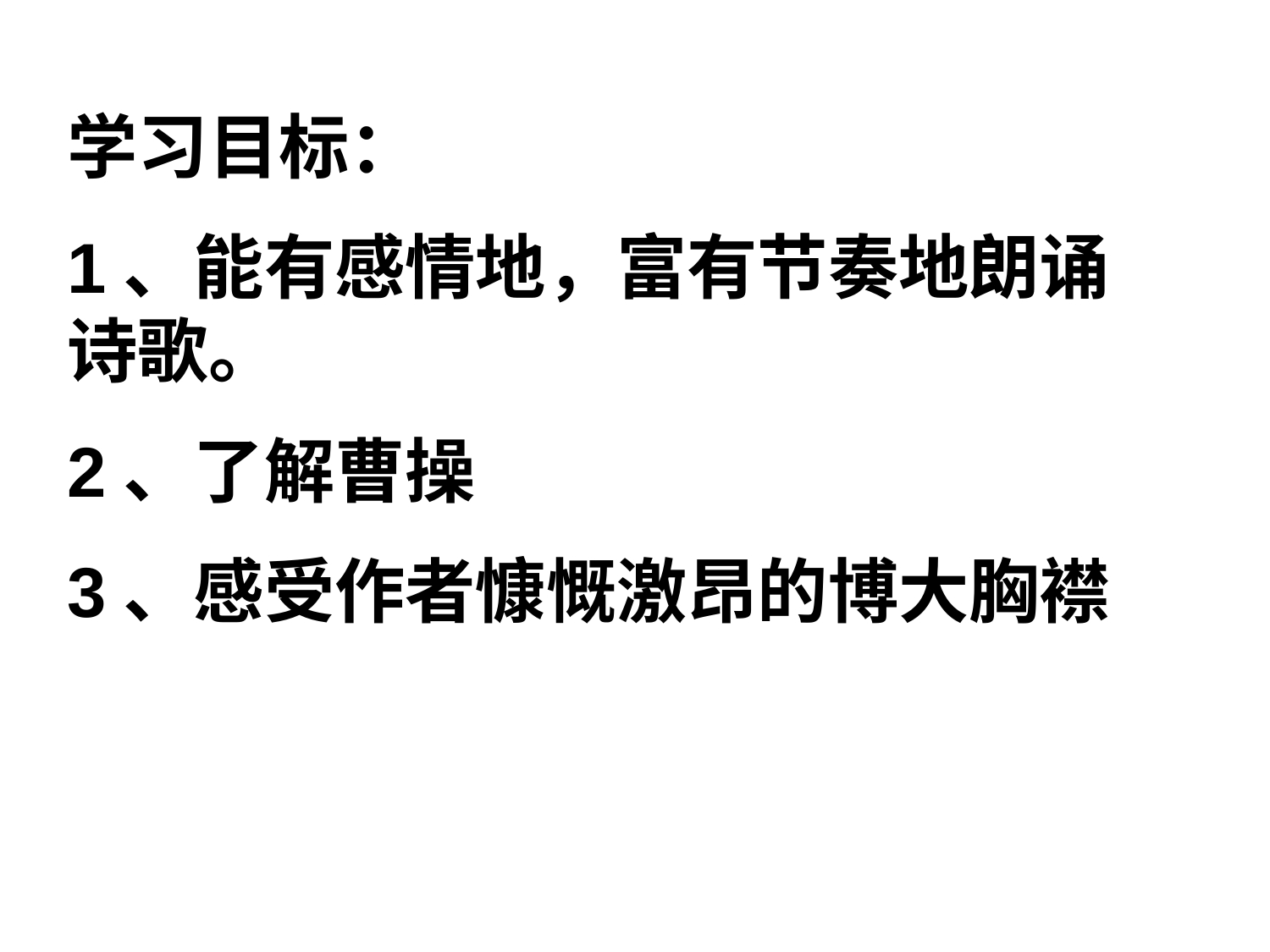

学习目标：
1、能有感情地，富有节奏地朗诵诗歌。
2、了解曹操
3、感受作者慷慨激昂的博大胸襟